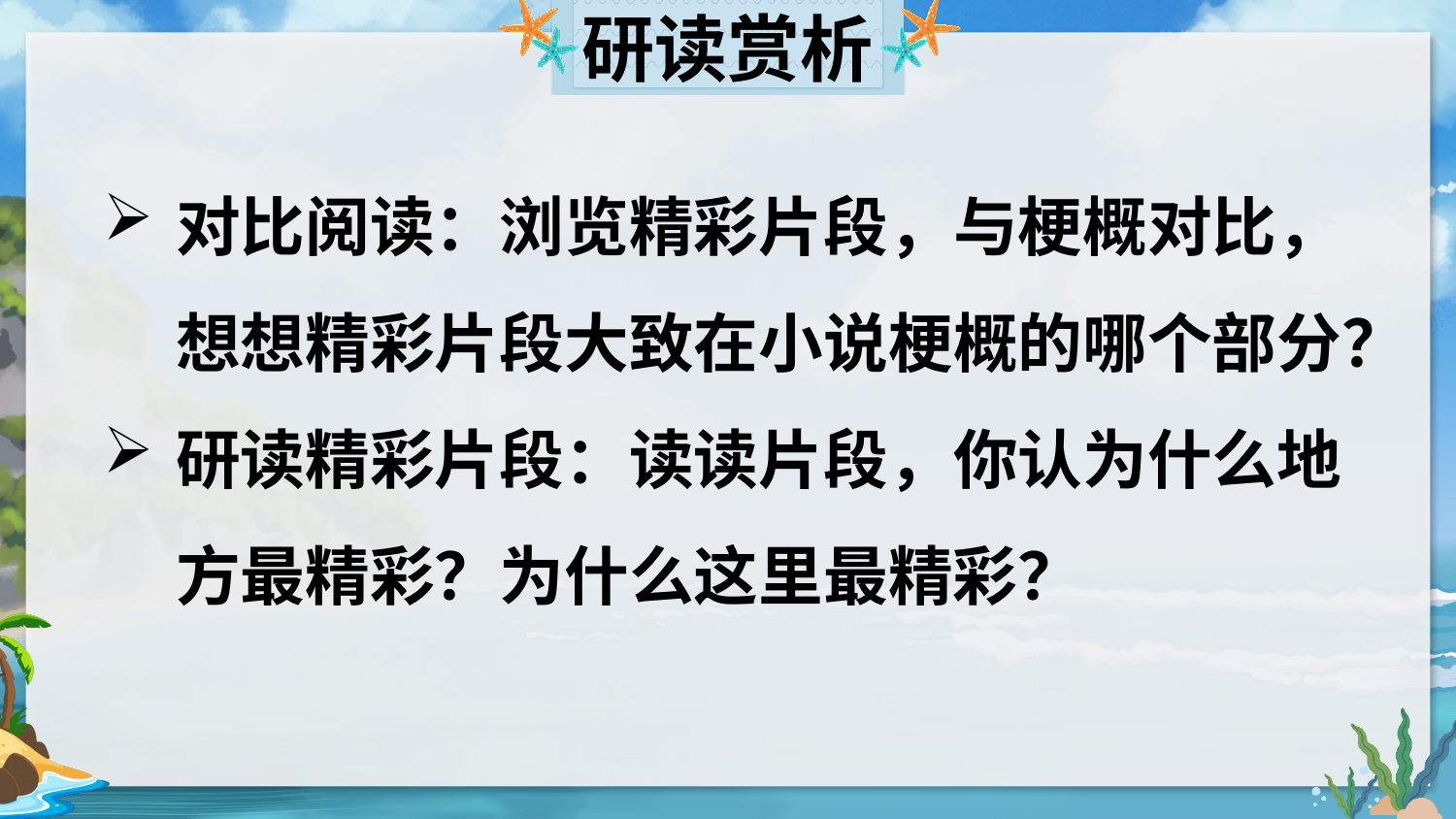

研读赏析
对比阅读：浏览精彩片段，与梗概对比，想想精彩片段大致在小说梗概的哪个部分？
研读精彩片段：读读片段，你认为什么地方最精彩？为什么这里最精彩？